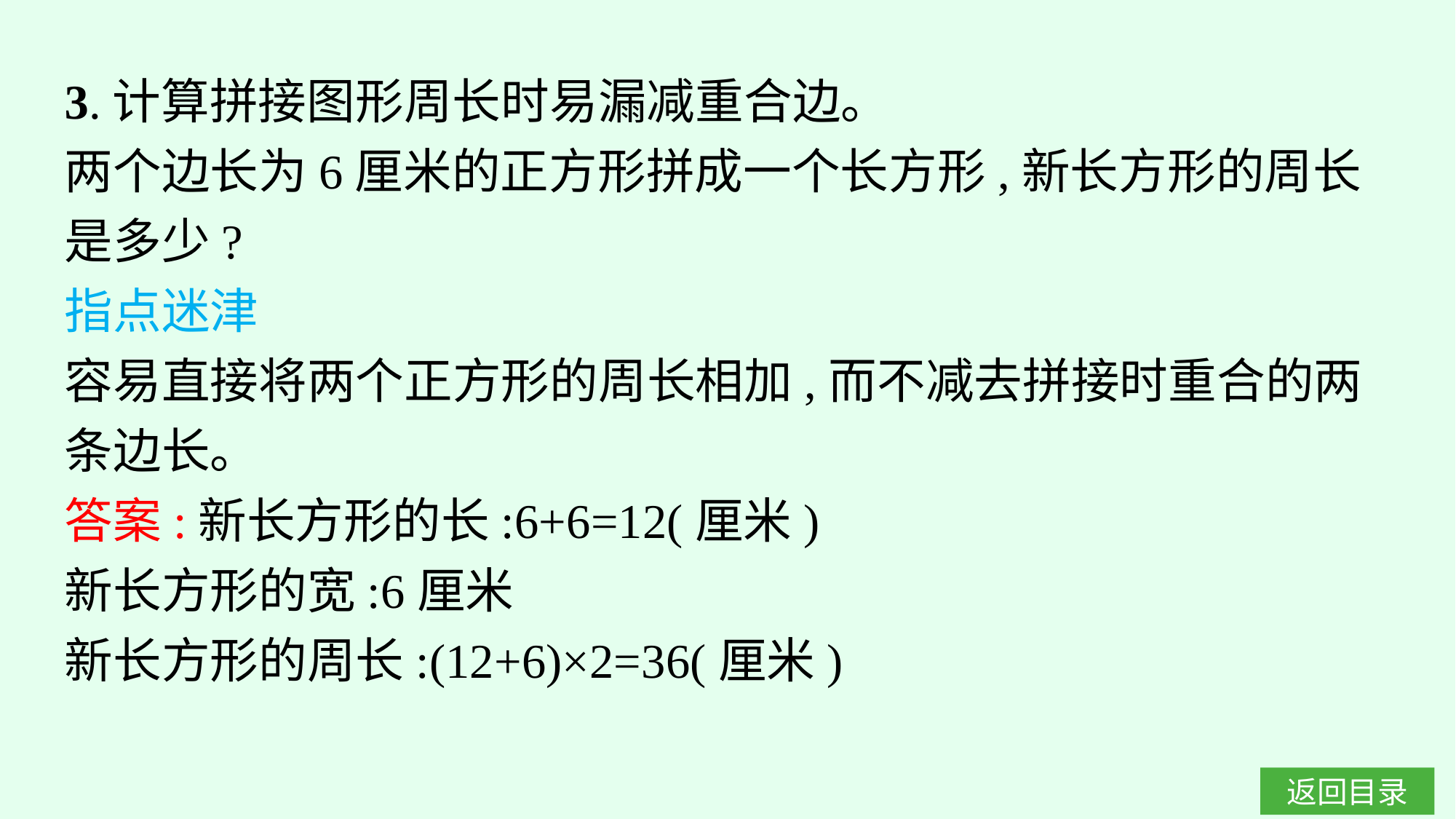

3.计算拼接图形周长时易漏减重合边。
两个边长为6厘米的正方形拼成一个长方形,新长方形的周长是多少?
指点迷津
容易直接将两个正方形的周长相加,而不减去拼接时重合的两条边长。
答案:新长方形的长:6+6=12(厘米)
新长方形的宽:6厘米
新长方形的周长:(12+6)×2=36(厘米)